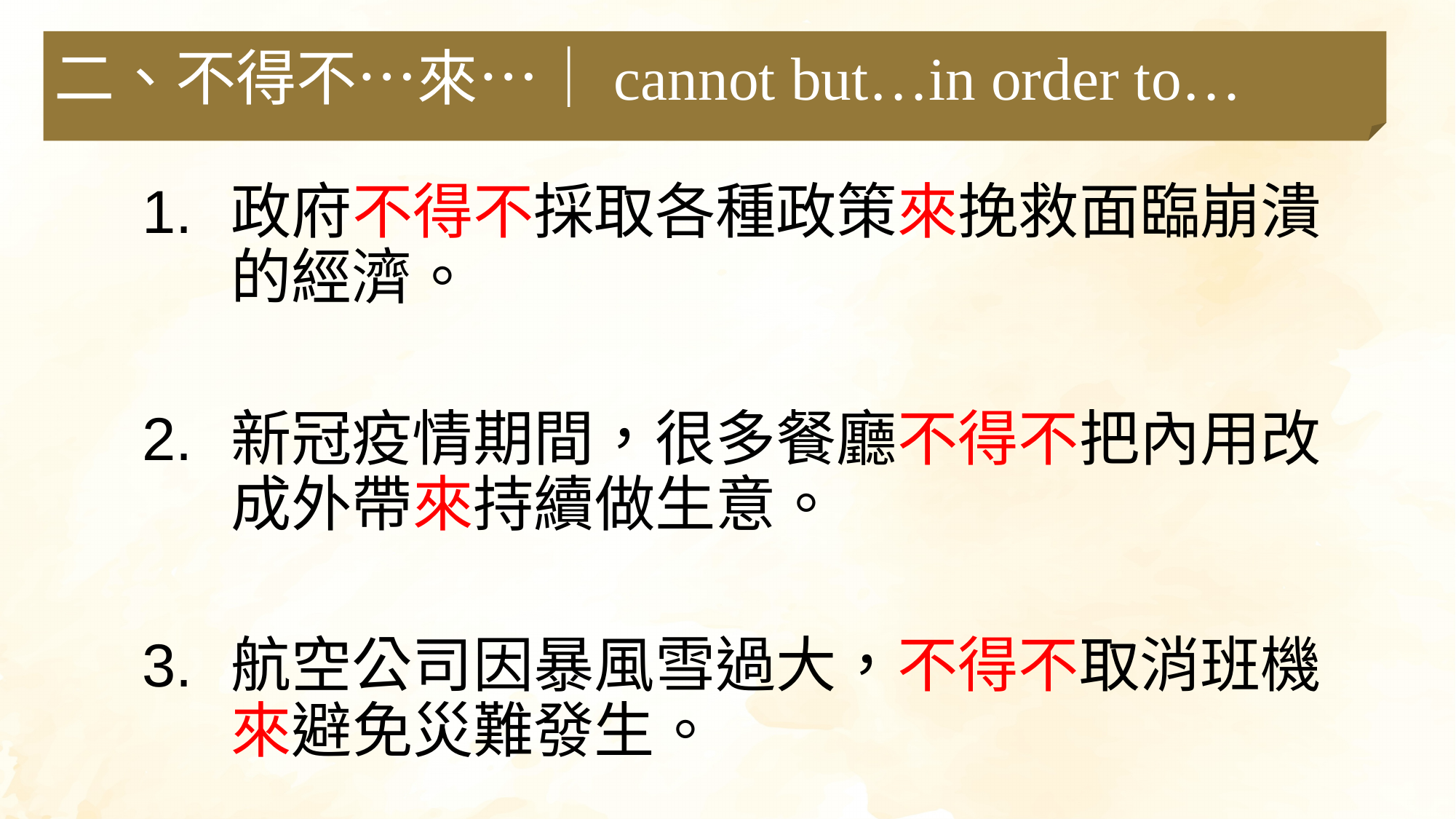

二、不得不…來…｜cannot but…in order to…
政府不得不採取各種政策來挽救面臨崩潰的經濟。

新冠疫情期間，很多餐廳不得不把內用改成外帶來持續做生意。

航空公司因暴風雪過大，不得不取消班機來避免災難發生。